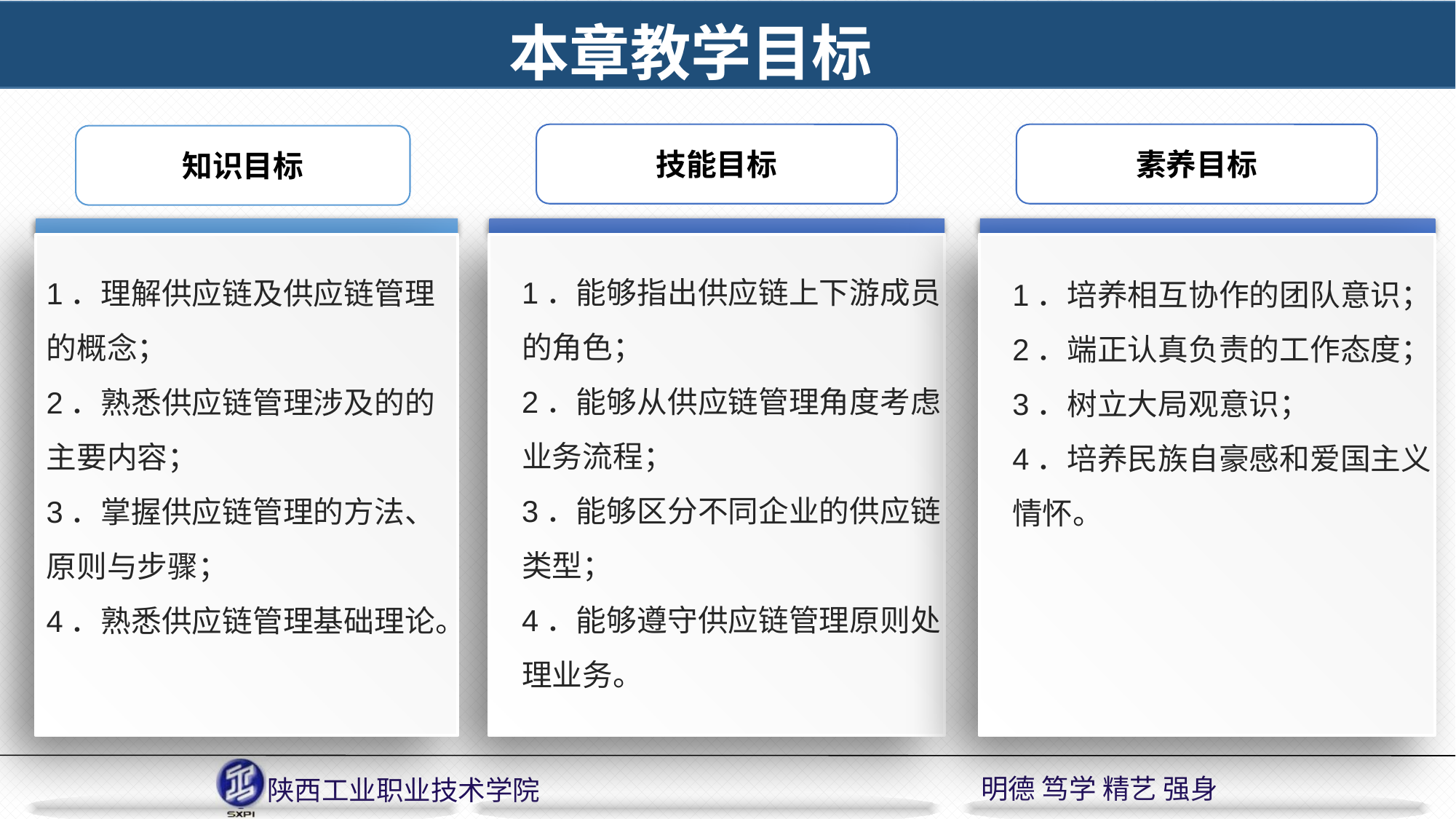

本章教学目标
技能目标

1．能够指出供应链上下游成员的角色；
2．能够从供应链管理角度考虑业务流程；
3．能够区分不同企业的供应链类型；
4．能够遵守供应链管理原则处理业务。

素养目标

1．培养相互协作的团队意识；
2．端正认真负责的工作态度；
3．树立大局观意识；
4．培养民族自豪感和爱国主义情怀。

知识目标

1．理解供应链及供应链管理的概念；
2．熟悉供应链管理涉及的的主要内容；
3．掌握供应链管理的方法、原则与步骤；
4．熟悉供应链管理基础理论。